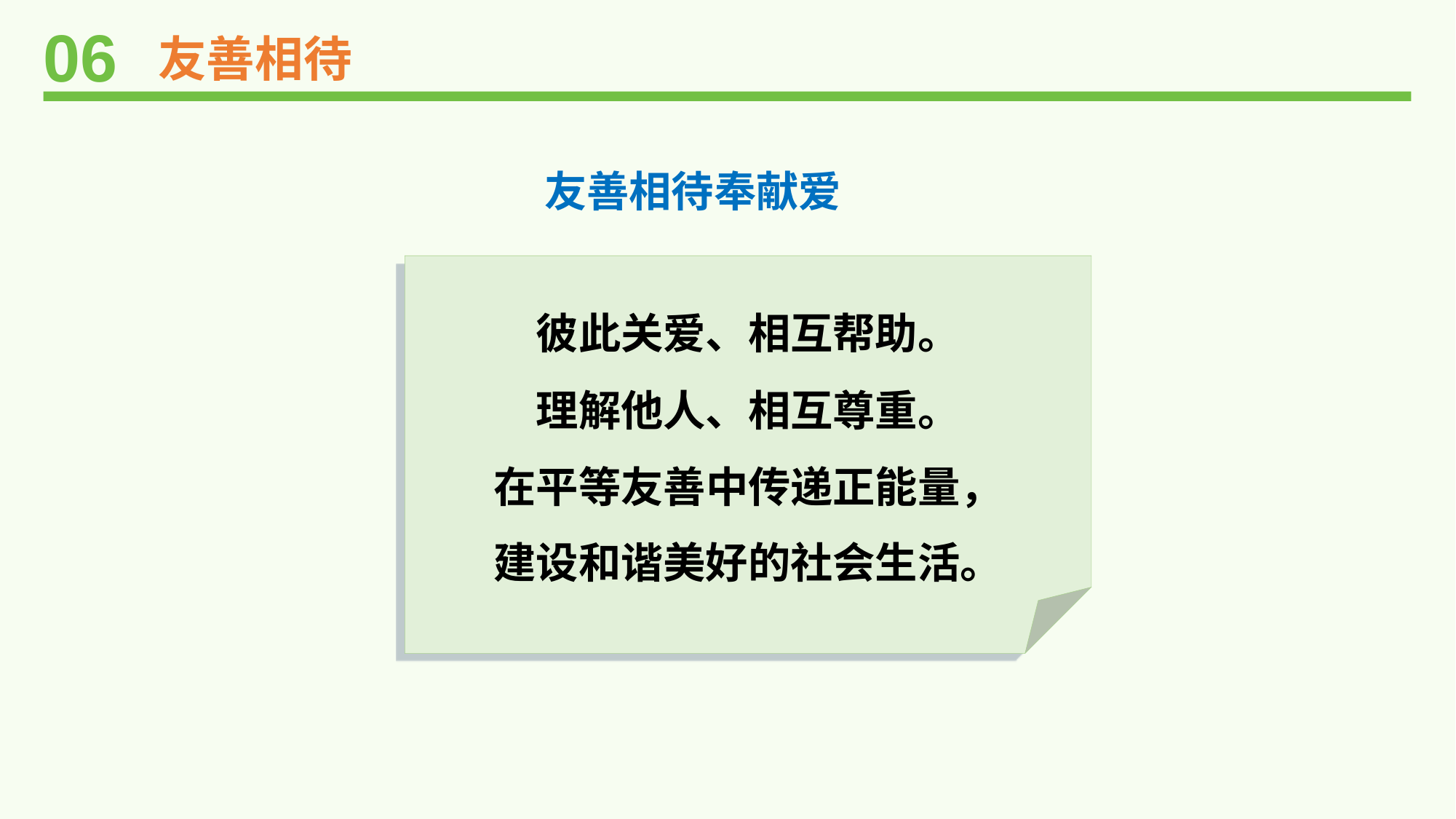

06
友善相待

友善相待奉献爱
彼此关爱、相互帮助。
理解他人、相互尊重。
在平等友善中传递正能量，
建设和谐美好的社会生活。